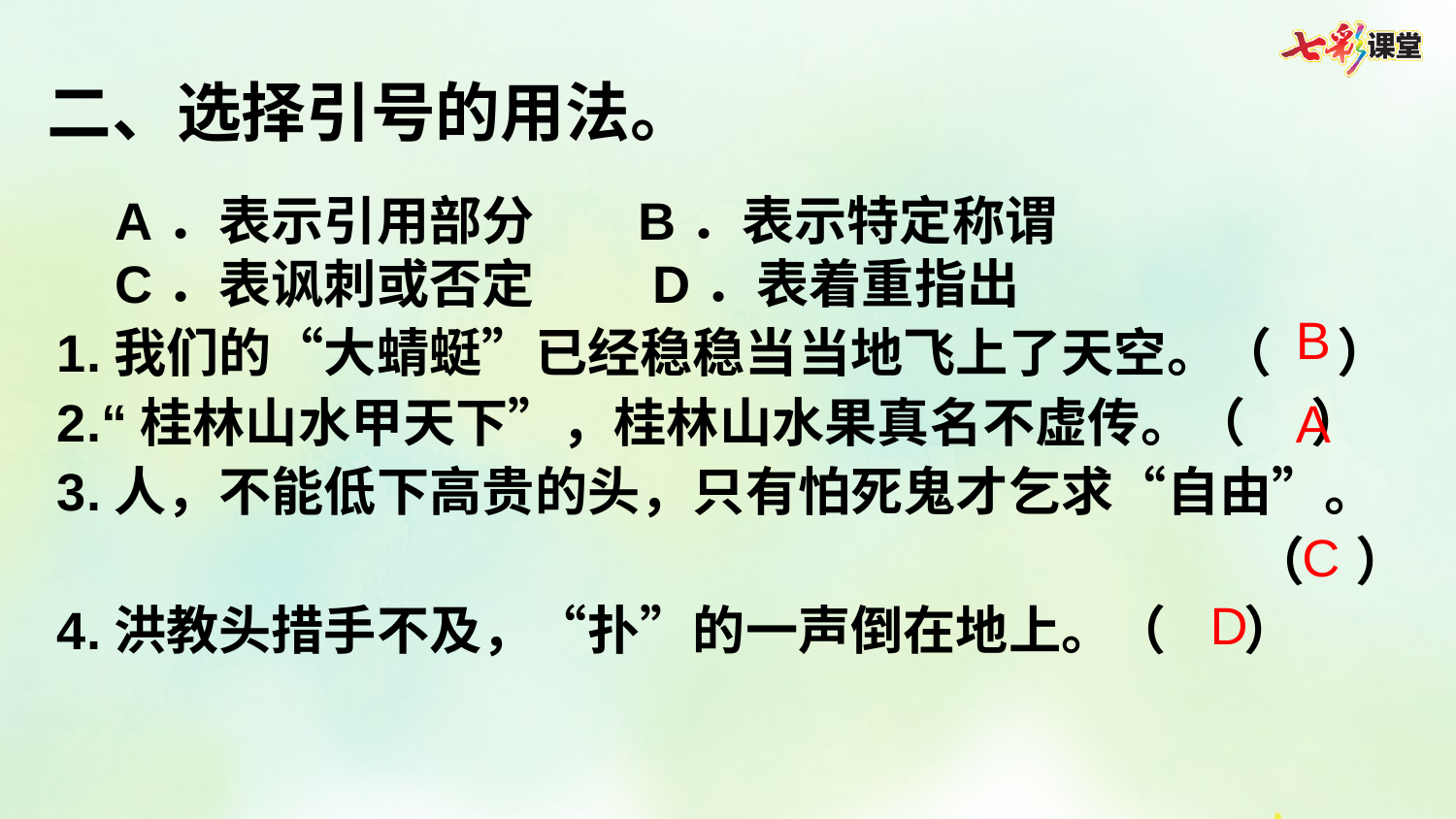

二、选择引号的用法。
    A．表示引用部分    B．表示特定称谓
    C．表讽刺或否定    D．表着重指出
1.我们的“大蜻蜓”已经稳稳当当地飞上了天空。（   ）
2.“桂林山水甲天下”，桂林山水果真名不虚传。（   ）
3.人，不能低下高贵的头，只有怕死鬼才乞求“自由”。
（   ）
4.洪教头措手不及，“扑”的一声倒在地上。（    ）
B
A
C
D